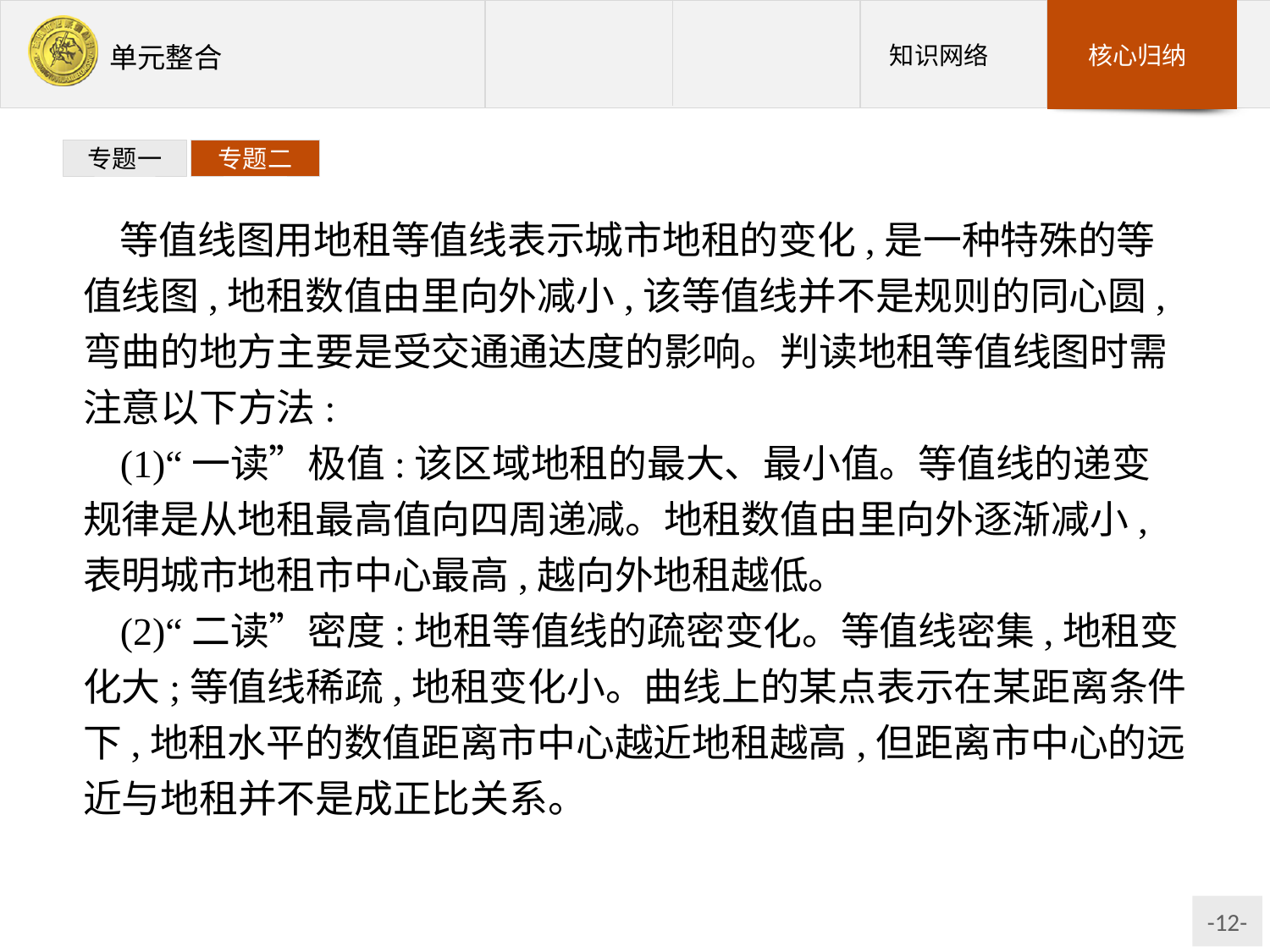

专题一
专题二
等值线图用地租等值线表示城市地租的变化,是一种特殊的等值线图,地租数值由里向外减小,该等值线并不是规则的同心圆,弯曲的地方主要是受交通通达度的影响。判读地租等值线图时需注意以下方法:
(1)“一读”极值:该区域地租的最大、最小值。等值线的递变规律是从地租最高值向四周递减。地租数值由里向外逐渐减小,表明城市地租市中心最高,越向外地租越低。
(2)“二读”密度:地租等值线的疏密变化。等值线密集,地租变化大;等值线稀疏,地租变化小。曲线上的某点表示在某距离条件下,地租水平的数值距离市中心越近地租越高,但距离市中心的远近与地租并不是成正比关系。